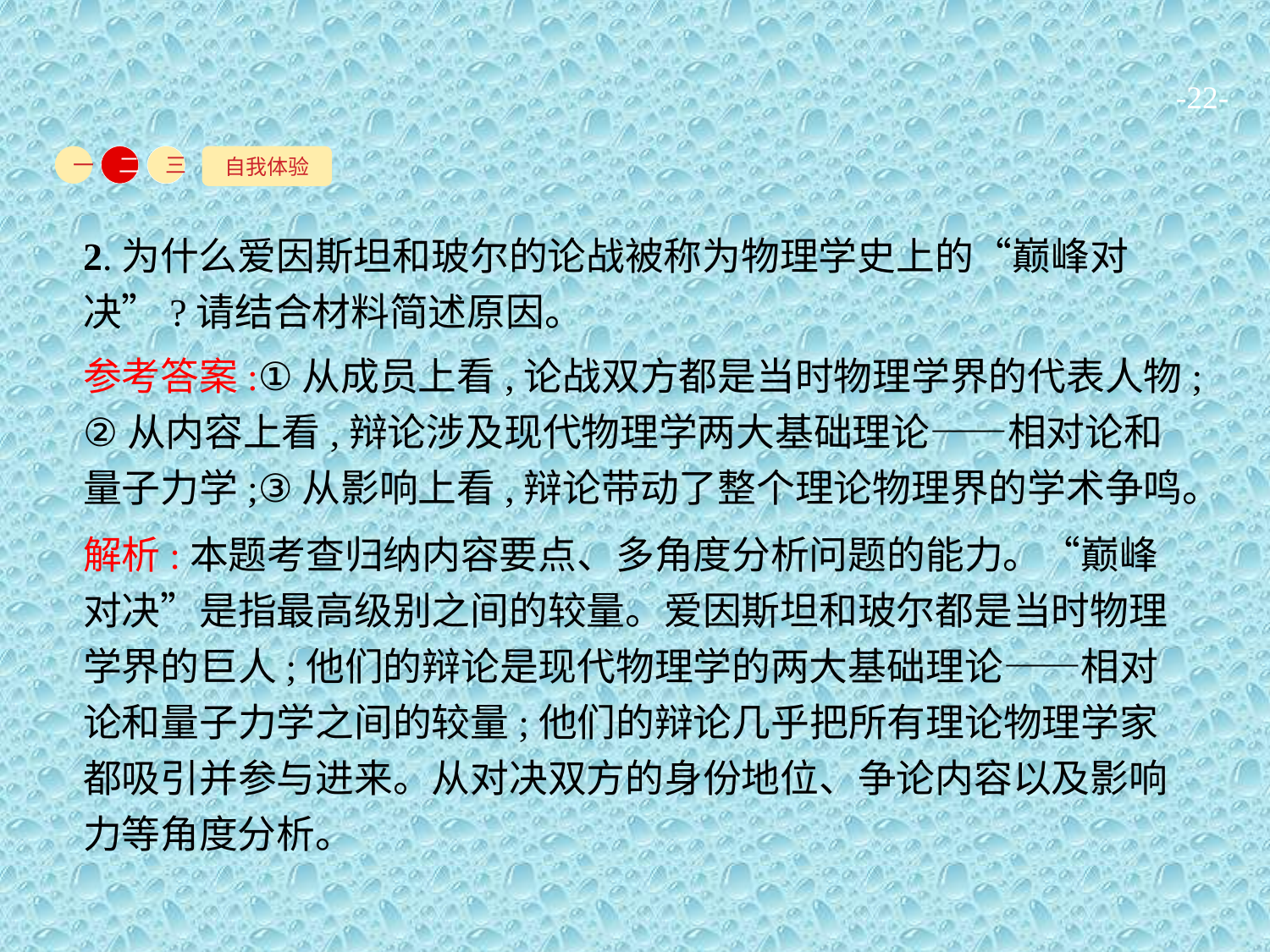

-22-
自我体验
一
二
三
2.为什么爱因斯坦和玻尔的论战被称为物理学史上的“巅峰对决”?请结合材料简述原因。
参考答案:①从成员上看,论战双方都是当时物理学界的代表人物;②从内容上看,辩论涉及现代物理学两大基础理论——相对论和量子力学;③从影响上看,辩论带动了整个理论物理界的学术争鸣。
解析:本题考查归纳内容要点、多角度分析问题的能力。“巅峰对决”是指最高级别之间的较量。爱因斯坦和玻尔都是当时物理学界的巨人;他们的辩论是现代物理学的两大基础理论——相对论和量子力学之间的较量;他们的辩论几乎把所有理论物理学家都吸引并参与进来。从对决双方的身份地位、争论内容以及影响力等角度分析。